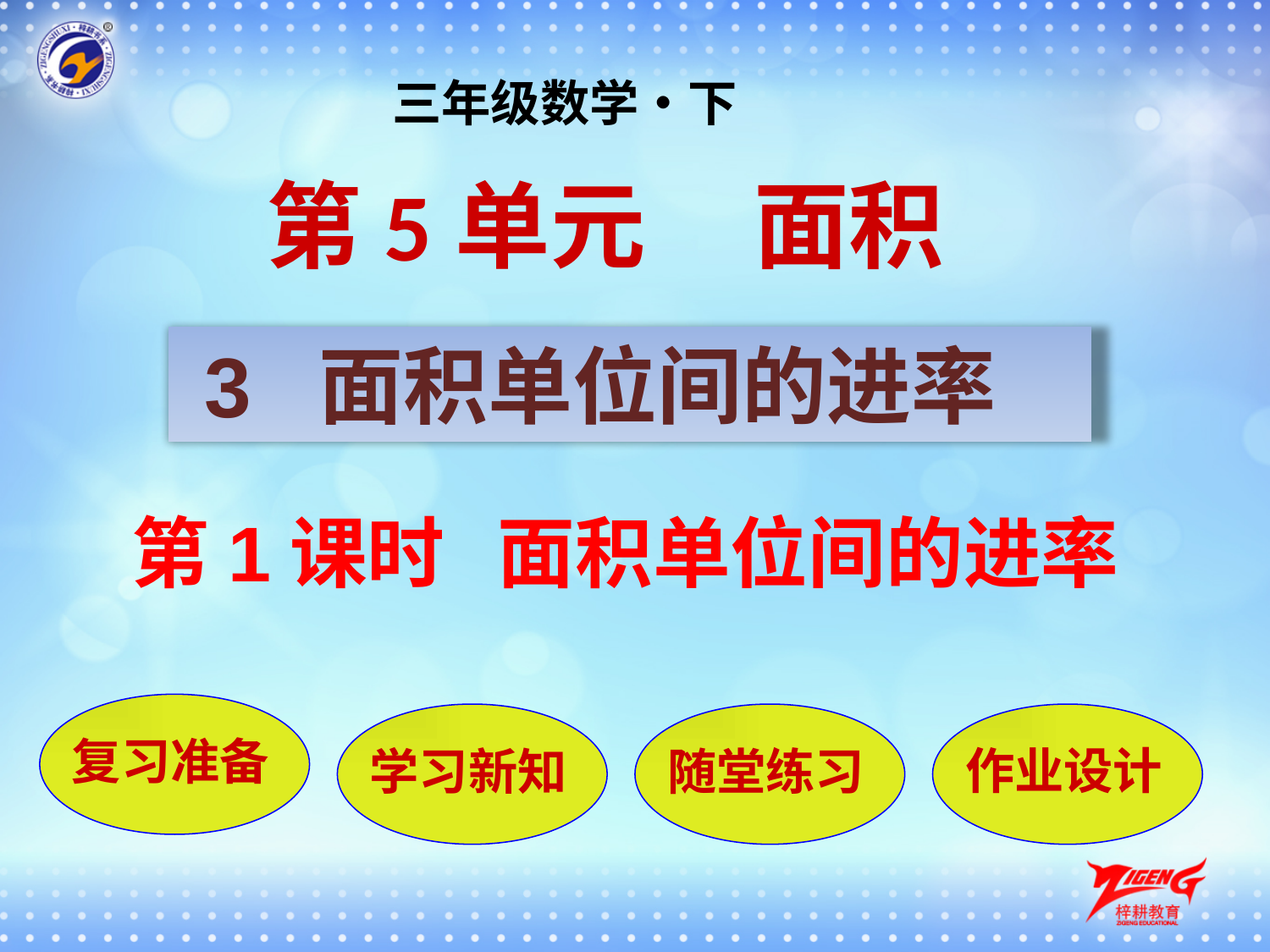

三年级数学•下
第5单元     面积
 3  面积单位间的进率
第1课时   面积单位间的进率

复习准备

学习新知

随堂练习

作业设计